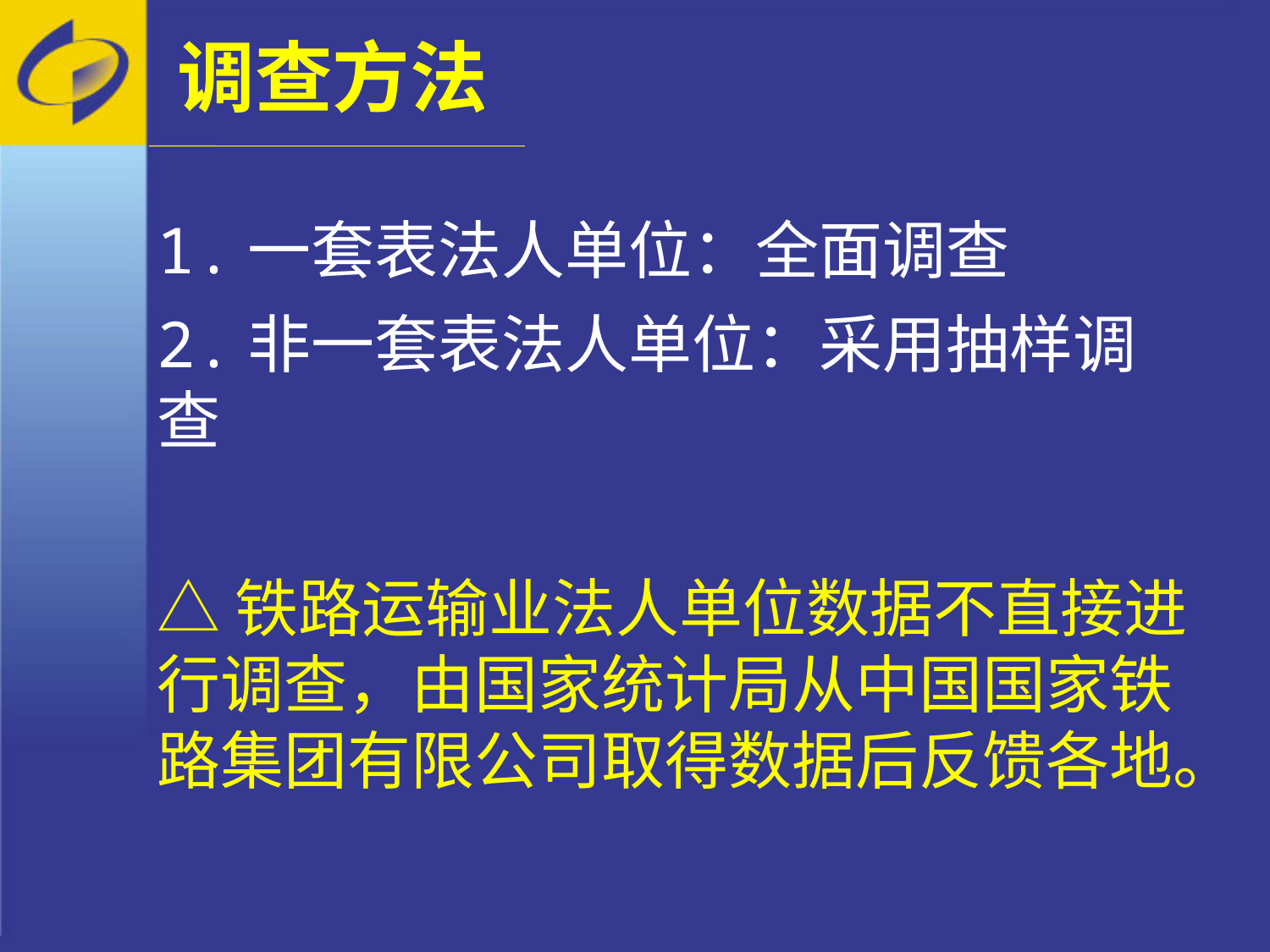

调查方法
1.一套表法人单位：全面调查
2.非一套表法人单位：采用抽样调查

△铁路运输业法人单位数据不直接进行调查，由国家统计局从中国国家铁路集团有限公司取得数据后反馈各地。